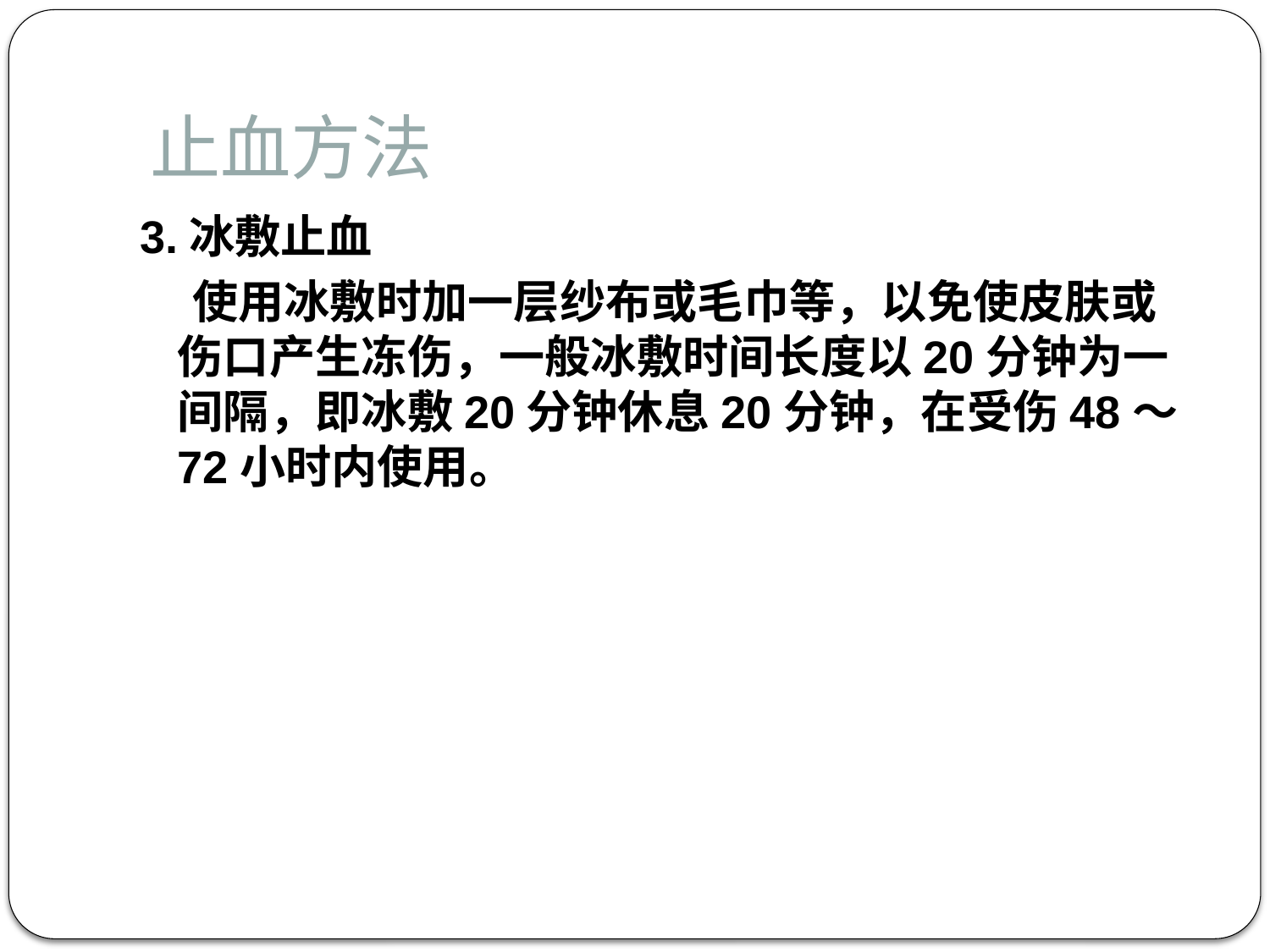

# 止血方法
3.冰敷止血
    使用冰敷时加一层纱布或毛巾等，以免使皮肤或伤口产生冻伤，一般冰敷时间长度以20分钟为一间隔，即冰敷20分钟休息20分钟，在受伤48～72小时内使用。